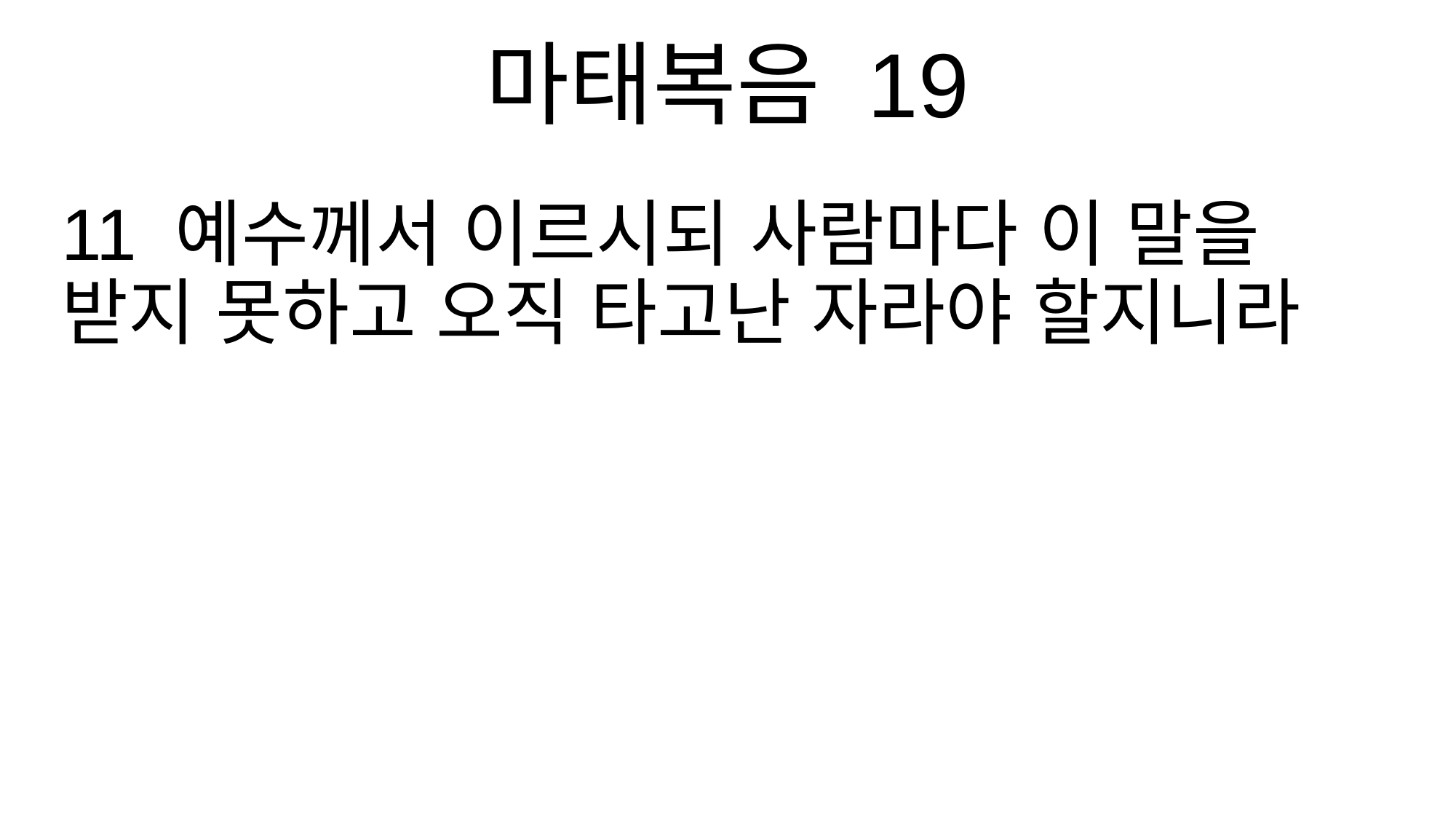

마태복음 19
11 예수께서 이르시되 사람마다 이 말을 받지 못하고 오직 타고난 자라야 할지니라